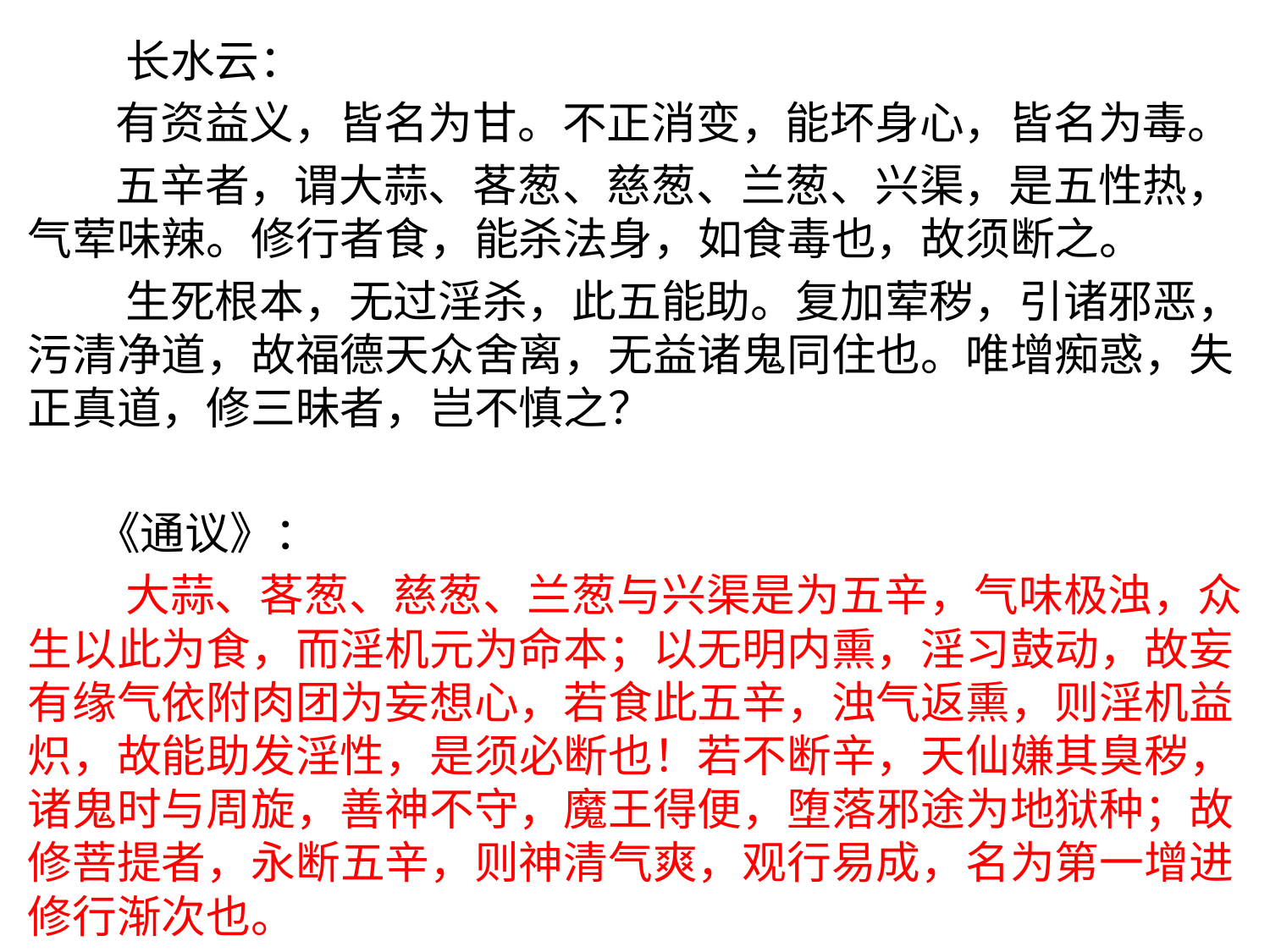

长水云：
        有资益义，皆名为甘。不正消变，能坏身心，皆名为毒。
        五辛者，谓大蒜、茖葱、慈葱、兰葱、兴渠，是五性热，气荤味辣。修行者食，能杀法身，如食毒也，故须断之。
         生死根本，无过淫杀，此五能助。复加荤秽，引诸邪恶，污清净道，故福德天众舍离，无益诸鬼同住也。唯增痴惑，失正真道，修三昧者，岂不慎之？

      《通议》：
         大蒜、茖葱、慈葱、兰葱与兴渠是为五辛，气味极浊，众生以此为食，而淫机元为命本；以无明内熏，淫习鼓动，故妄有缘气依附肉团为妄想心，若食此五辛，浊气返熏，则淫机益炽，故能助发淫性，是须必断也！若不断辛，天仙嫌其臭秽，诸鬼时与周旋，善神不守，魔王得便，堕落邪途为地狱种；故修菩提者，永断五辛，则神清气爽，观行易成，名为第一增进修行渐次也。